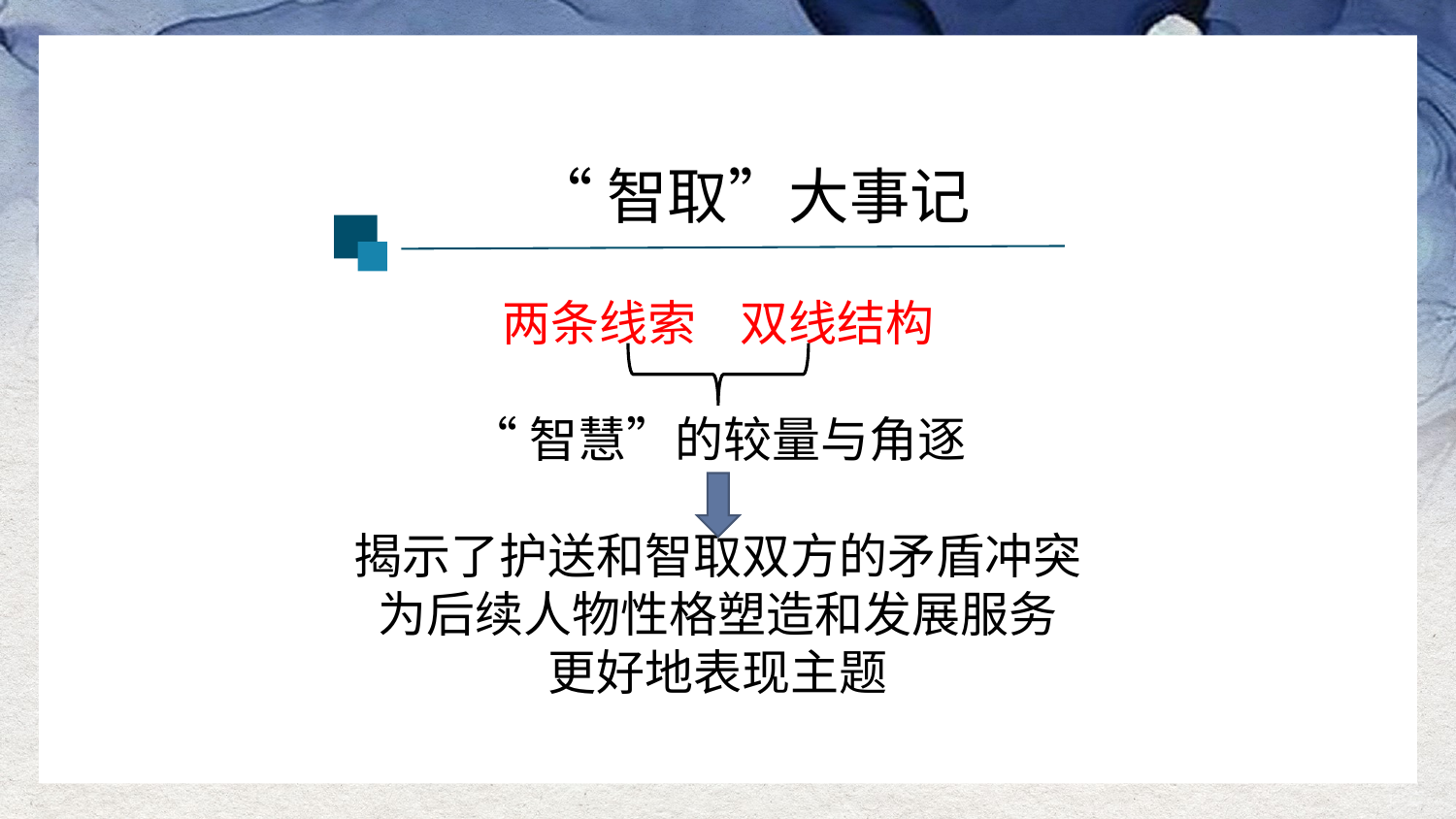

“智取”大事记

两条线索    双线结构

“智慧”的较量与角逐

揭示了护送和智取双方的矛盾冲突
为后续人物性格塑造和发展服务
更好地表现主题